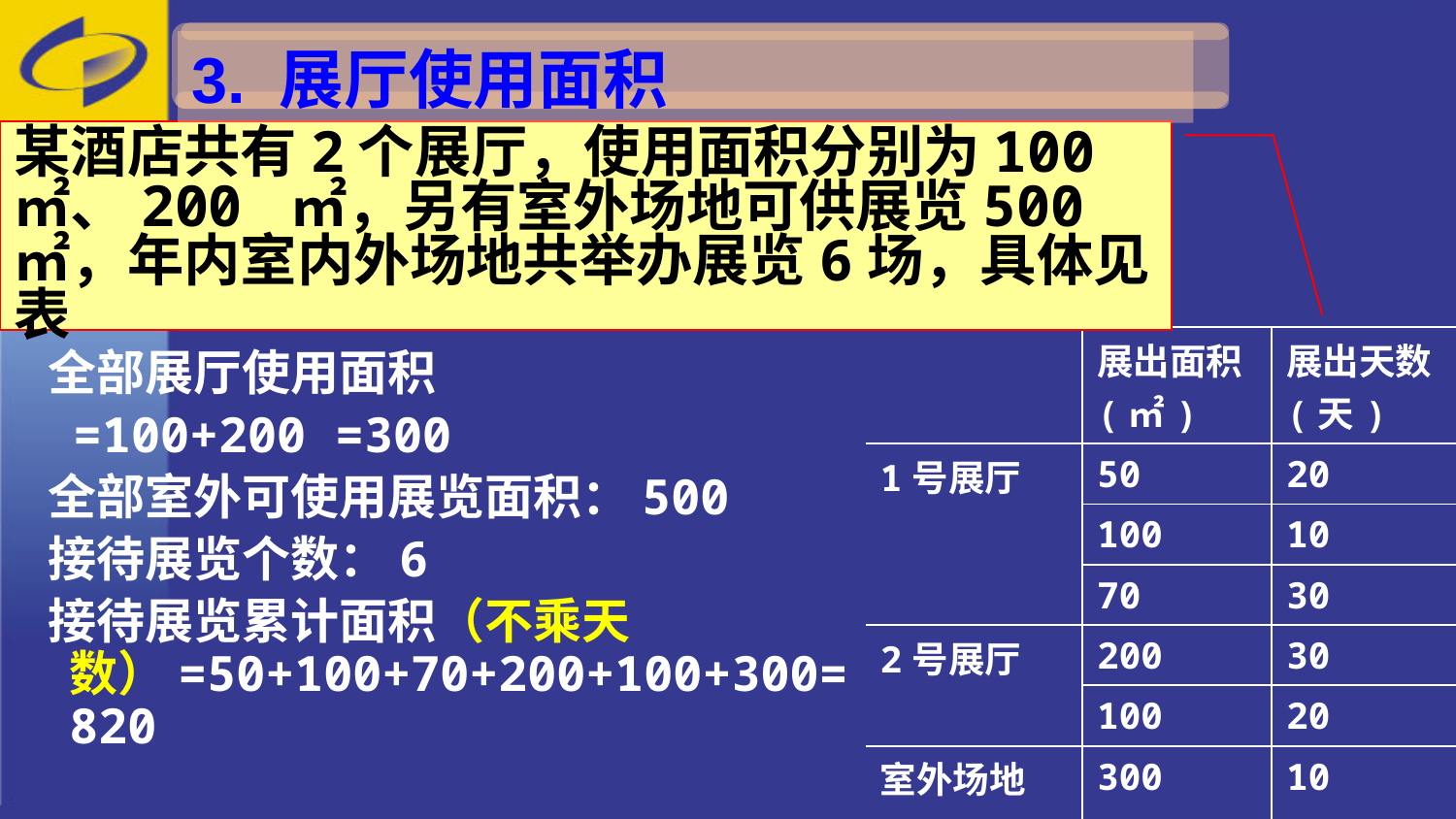

3. 展厅使用面积
某酒店共有2个展厅，使用面积分别为100㎡、200 ㎡，另有室外场地可供展览500 ㎡，年内室内外场地共举办展览6场，具体见表
|  | 展出面积 (㎡) | 展出天数 (天) |
| --- | --- | --- |
| 1号展厅 | 50 | 20 |
|  | 100 | 10 |
|  | 70 | 30 |
| 2号展厅 | 200 | 30 |
|  | 100 | 20 |
| 室外场地 | 300 | 10 |
  全部展厅使用面积
  =100+200 =300
  全部室外可使用展览面积：500
  接待展览个数：6
  接待展览累计面积（不乘天数）=50+100+70+200+100+300=820